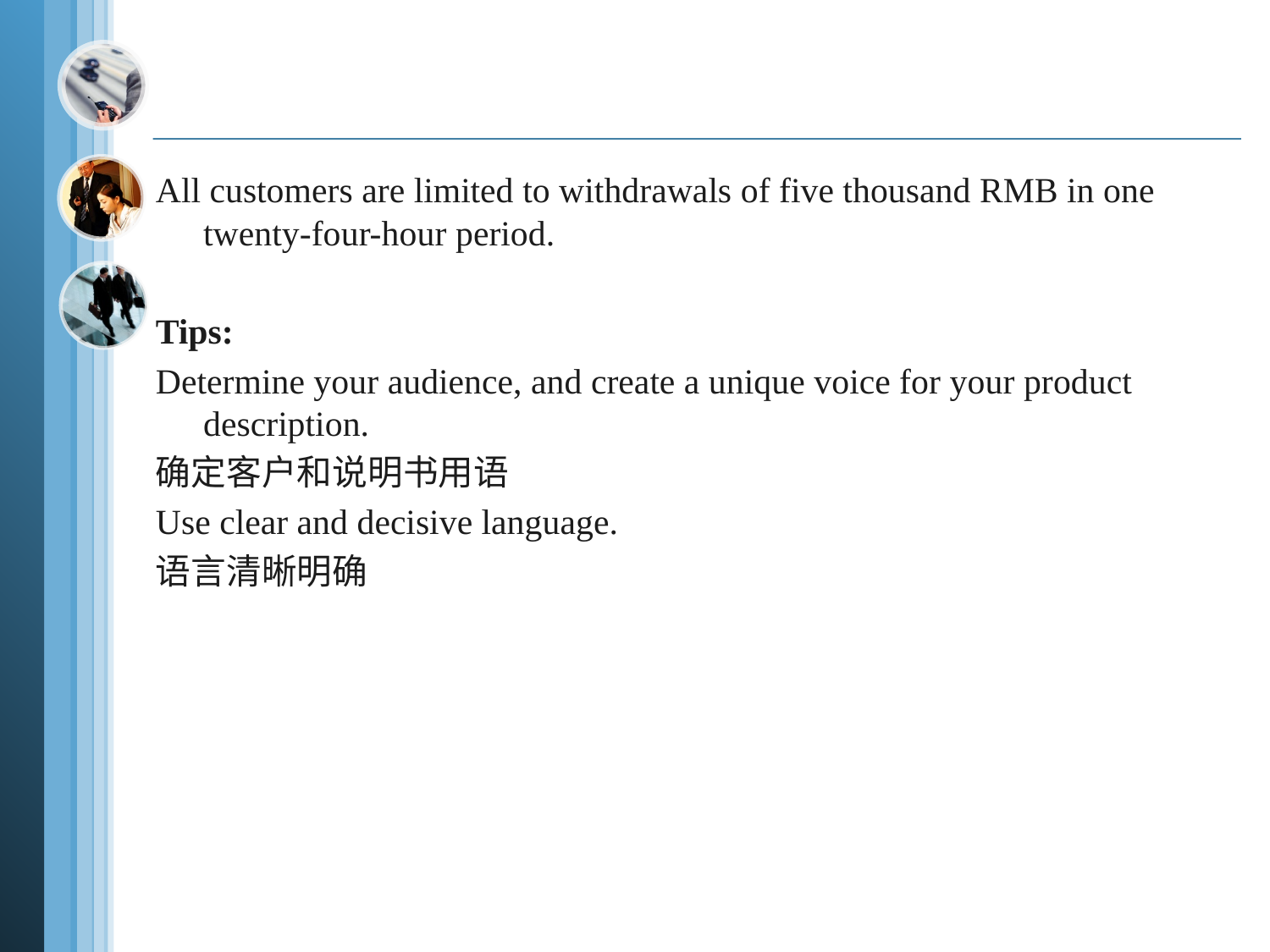

#
All customers are limited to withdrawals of five thousand RMB in one twenty-four-hour period.

Tips:
Determine your audience, and create a unique voice for your product description.
确定客户和说明书用语
Use clear and decisive language.
语言清晰明确